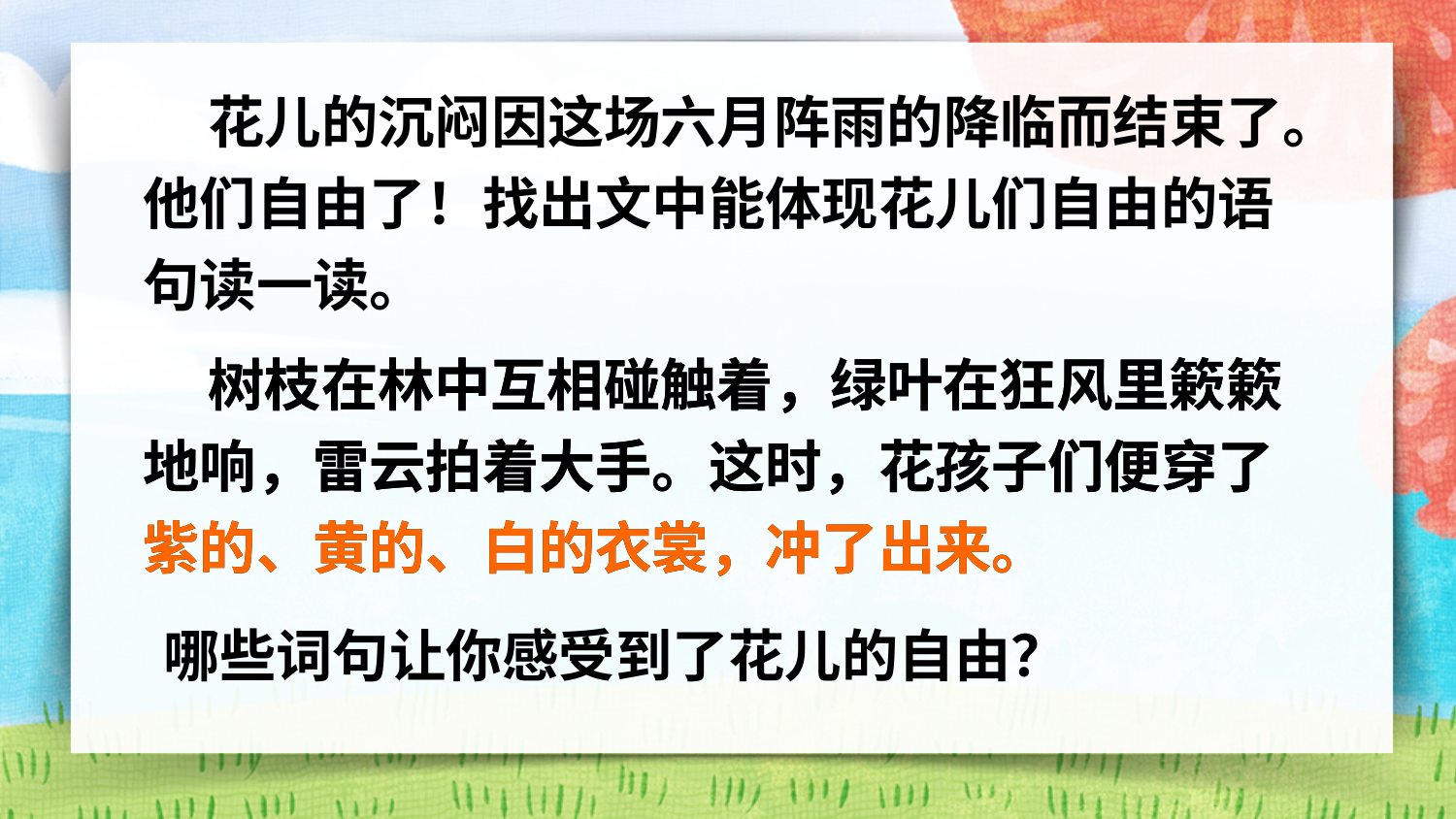

花儿的沉闷因这场六月阵雨的降临而结束了。他们自由了！找出文中能体现花儿们自由的语句读一读。
    树枝在林中互相碰触着，绿叶在狂风里簌簌地响，雷云拍着大手。这时，花孩子们便穿了紫的、黄的、白的衣裳，冲了出来。
    树枝在林中互相碰触着，绿叶在狂风里簌簌地响，雷云拍着大手。这时，花孩子们便穿了紫的、黄的、白的衣裳，冲了出来。
哪些词句让你感受到了花儿的自由？